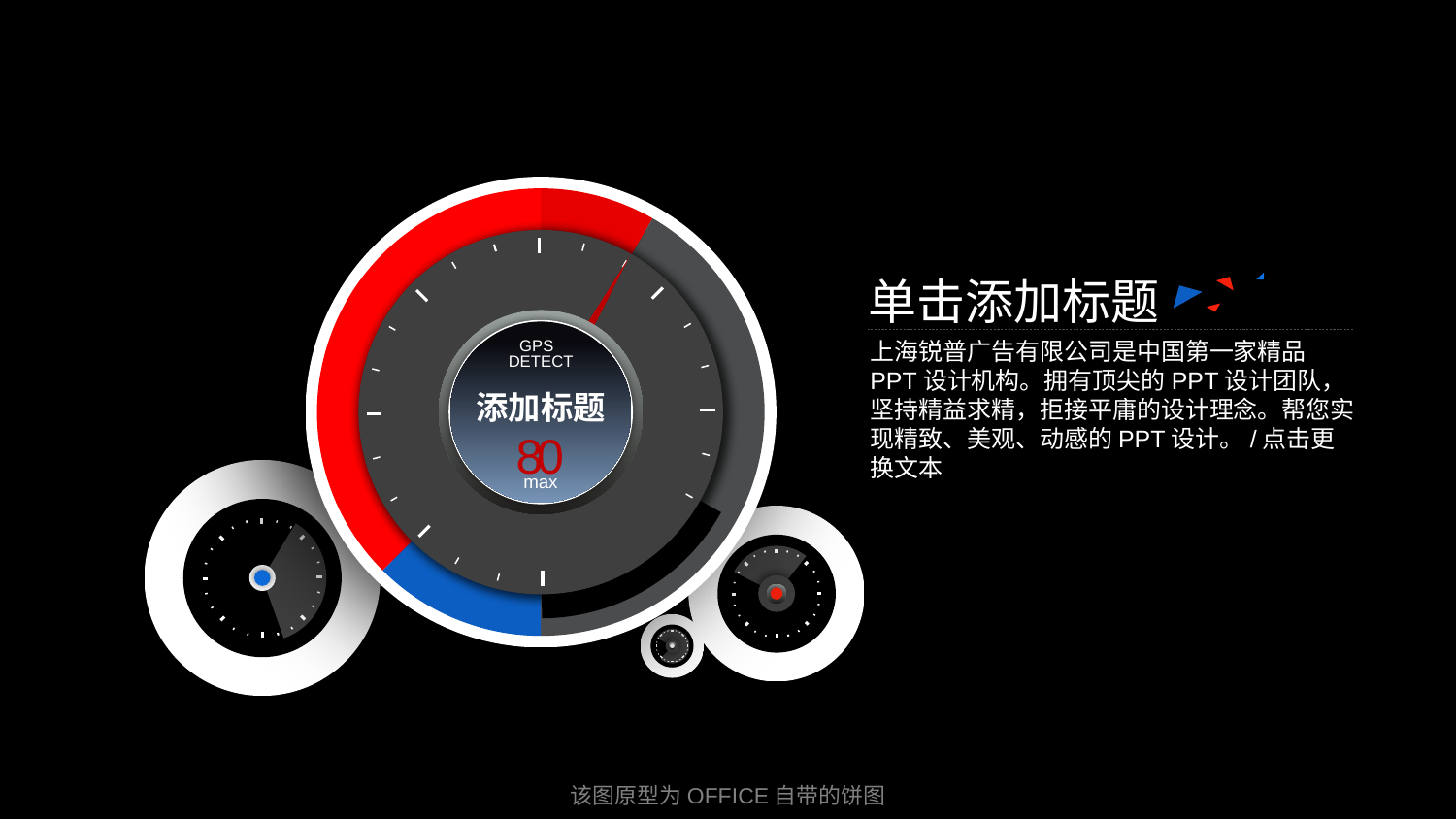

### Chart

| Category | 销售额 |
|---|---|
| 标题一 | 2.0 |
| 标题二 | 10.0 |
| 标题三 | 3.0 |
| 标题四 | 9.0 |

单击添加标题
上海锐普广告有限公司是中国第一家精品PPT设计机构。拥有顶尖的PPT设计团队，坚持精益求精，拒接平庸的设计理念。帮您实现精致、美观、动感的PPT设计。/点击更换文本

GPS
DETECT
添加标题

80

max

该图原型为OFFICE自带的饼图